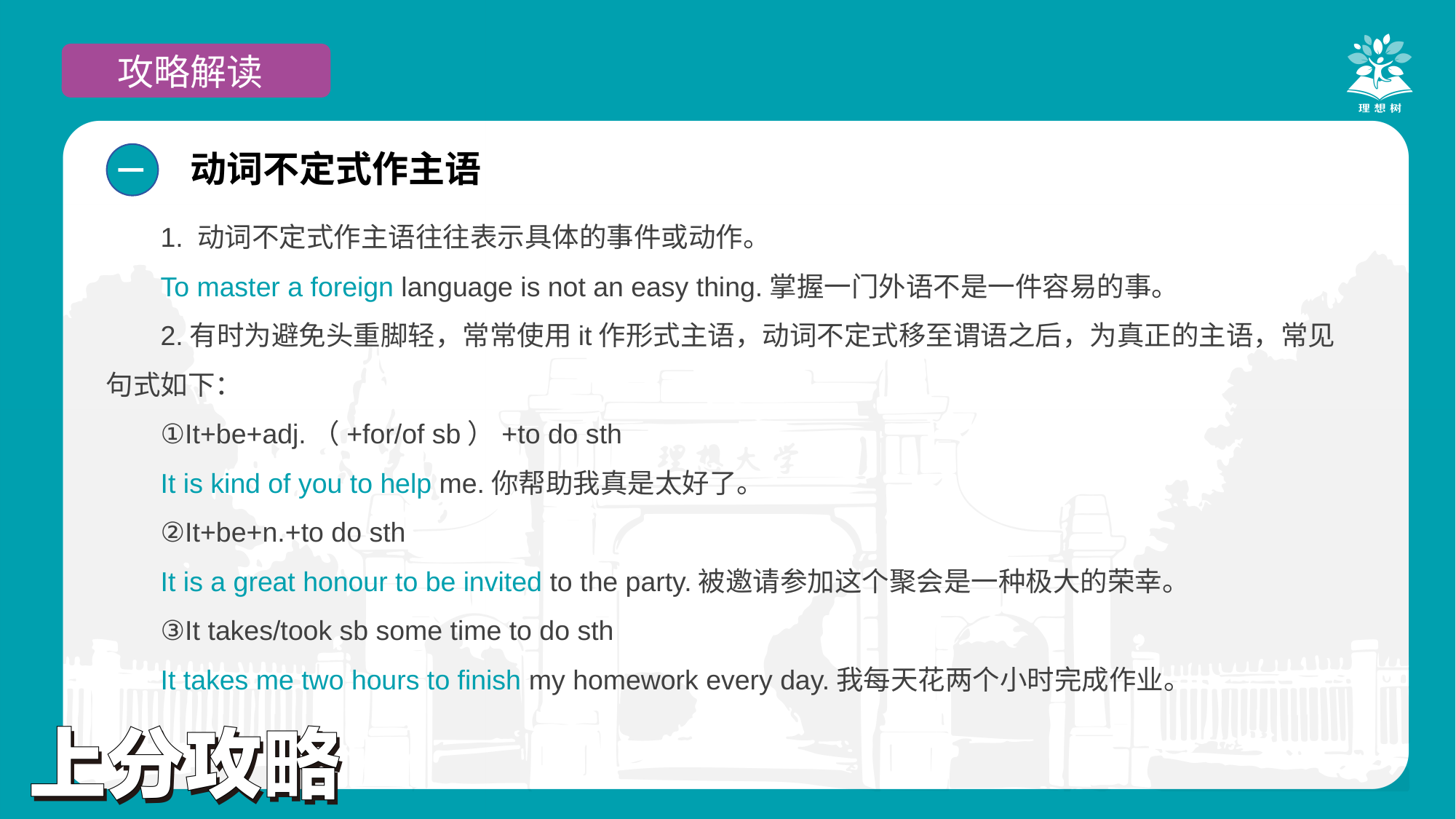

攻略解读
动词不定式作主语

一
1. 动词不定式作主语往往表示具体的事件或动作。
To master a foreign language is not an easy thing.掌握一门外语不是一件容易的事。
2.有时为避免头重脚轻，常常使用it作形式主语，动词不定式移至谓语之后，为真正的主语，常见句式如下：
①It+be+adj.（+for/of sb）+to do sth
It is kind of you to help me.你帮助我真是太好了。
②It+be+n.+to do sth
It is a great honour to be invited to the party.被邀请参加这个聚会是一种极大的荣幸。
③It takes/took sb some time to do sth
It takes me two hours to finish my homework every day.我每天花两个小时完成作业。